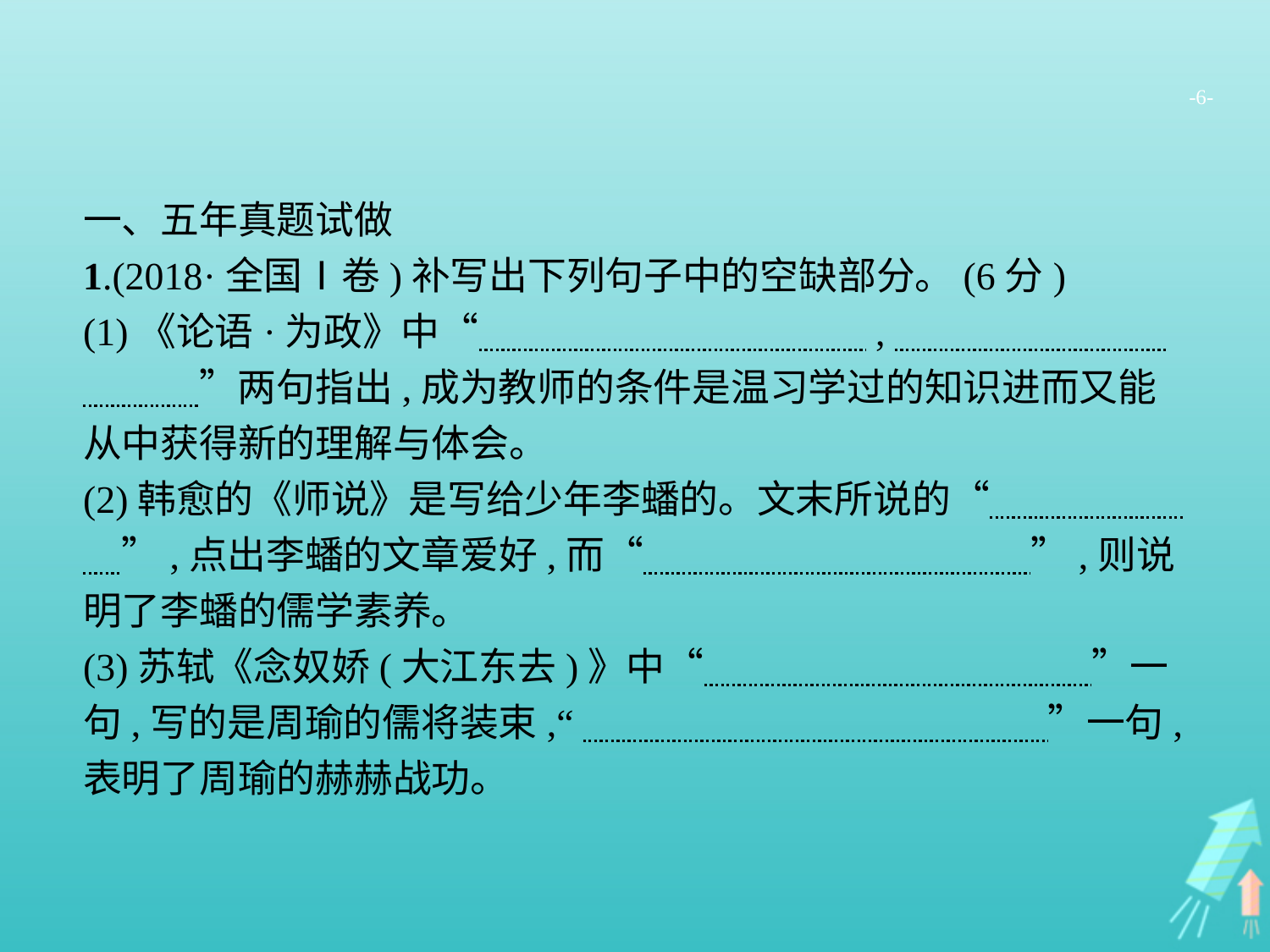

-6-
一、五年真题试做
1.(2018·全国Ⅰ卷)补写出下列句子中的空缺部分。(6分)
(1)《论语·为政》中“　　　　　　　　　　,　　　　　　　　　　”两句指出,成为教师的条件是温习学过的知识进而又能从中获得新的理解与体会。
(2)韩愈的《师说》是写给少年李蟠的。文末所说的“　　　　　　”,点出李蟠的文章爱好,而“　　　　　　　　　　”,则说明了李蟠的儒学素养。
(3)苏轼《念奴娇(大江东去)》中“　　　　　　　　　　”一句,写的是周瑜的儒将装束,“　　　　　　　　　　　　”一句,表明了周瑜的赫赫战功。